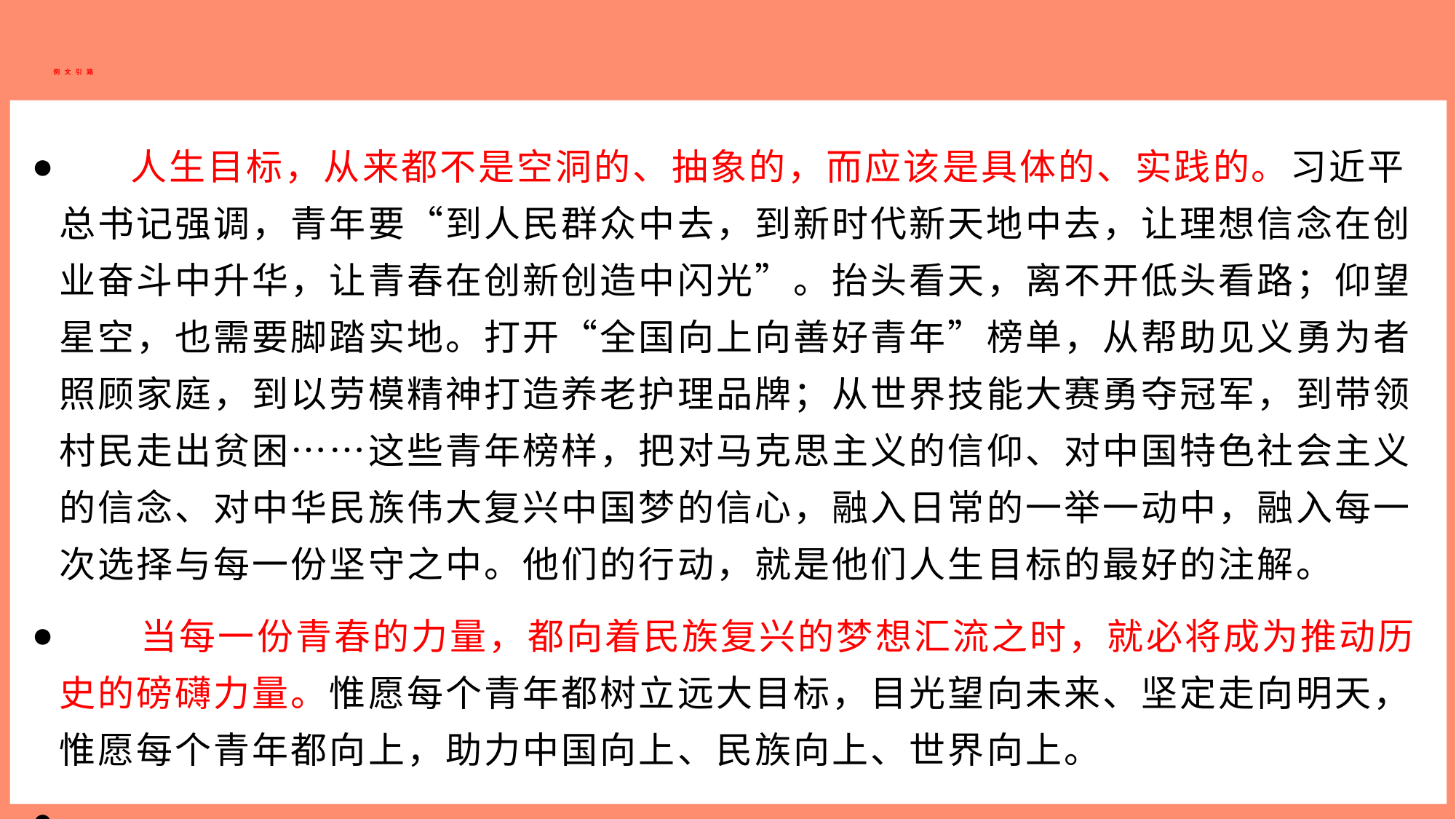

# 例文引路
      人生目标，从来都不是空洞的、抽象的，而应该是具体的、实践的。习近平总书记强调，青年要“到人民群众中去，到新时代新天地中去，让理想信念在创业奋斗中升华，让青春在创新创造中闪光”。抬头看天，离不开低头看路；仰望星空，也需要脚踏实地。打开“全国向上向善好青年”榜单，从帮助见义勇为者照顾家庭，到以劳模精神打造养老护理品牌；从世界技能大赛勇夺冠军，到带领村民走出贫困……这些青年榜样，把对马克思主义的信仰、对中国特色社会主义的信念、对中华民族伟大复兴中国梦的信心，融入日常的一举一动中，融入每一次选择与每一份坚守之中。他们的行动，就是他们人生目标的最好的注解。
       当每一份青春的力量，都向着民族复兴的梦想汇流之时，就必将成为推动历史的磅礴力量。惟愿每个青年都树立远大目标，目光望向未来、坚定走向明天，惟愿每个青年都向上，助力中国向上、民族向上、世界向上。